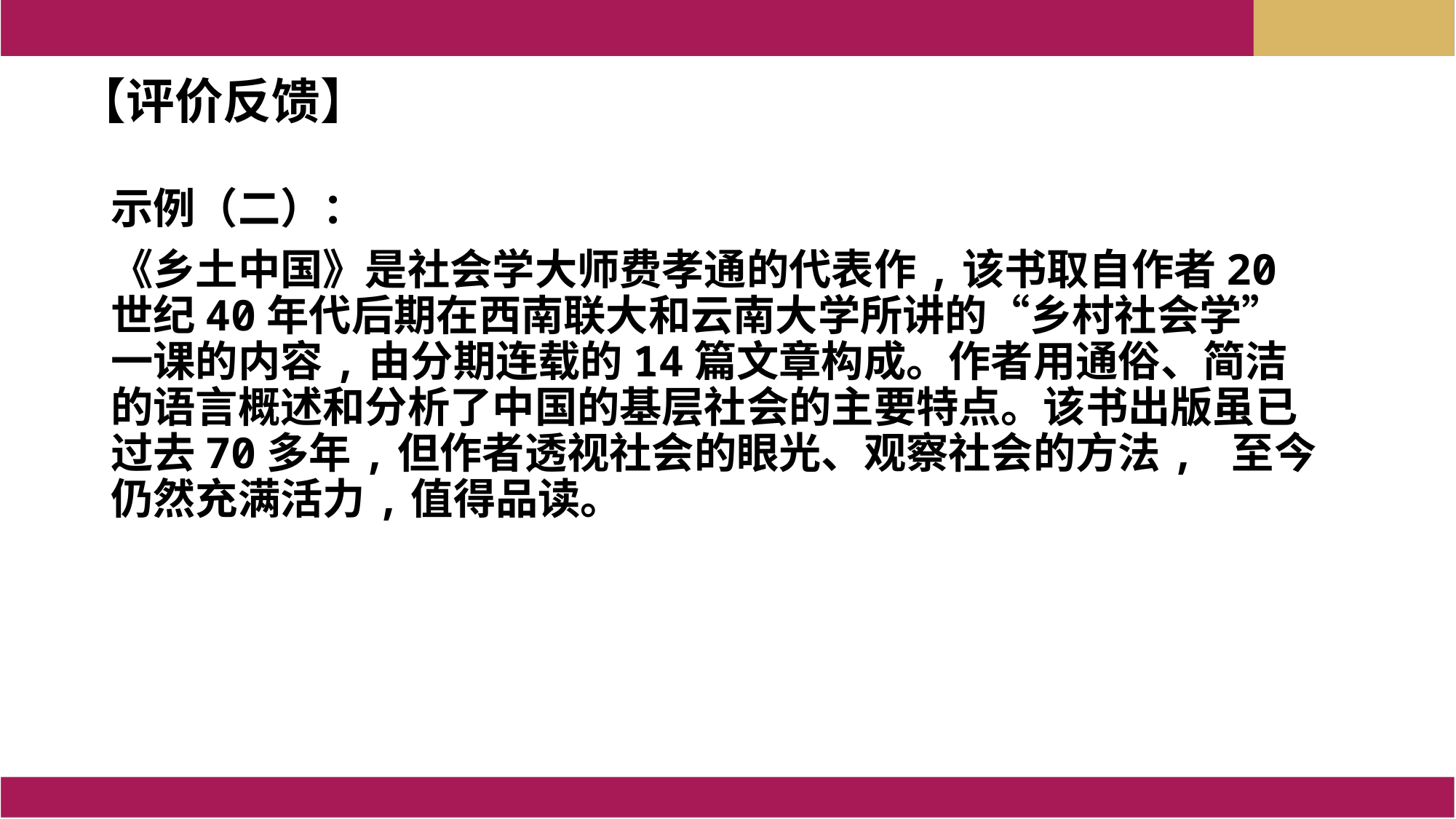

【评价反馈】
示例（二）：
《乡土中国》是社会学大师费孝通的代表作,该书取自作者20世纪40年代后期在西南联大和云南大学所讲的“乡村社会学”一课的内容,由分期连载的14篇文章构成。作者用通俗、简洁的语言概述和分析了中国的基层社会的主要特点。该书出版虽已过去70多年,但作者透视社会的眼光、观察社会的方法, 至今仍然充满活力,值得品读。